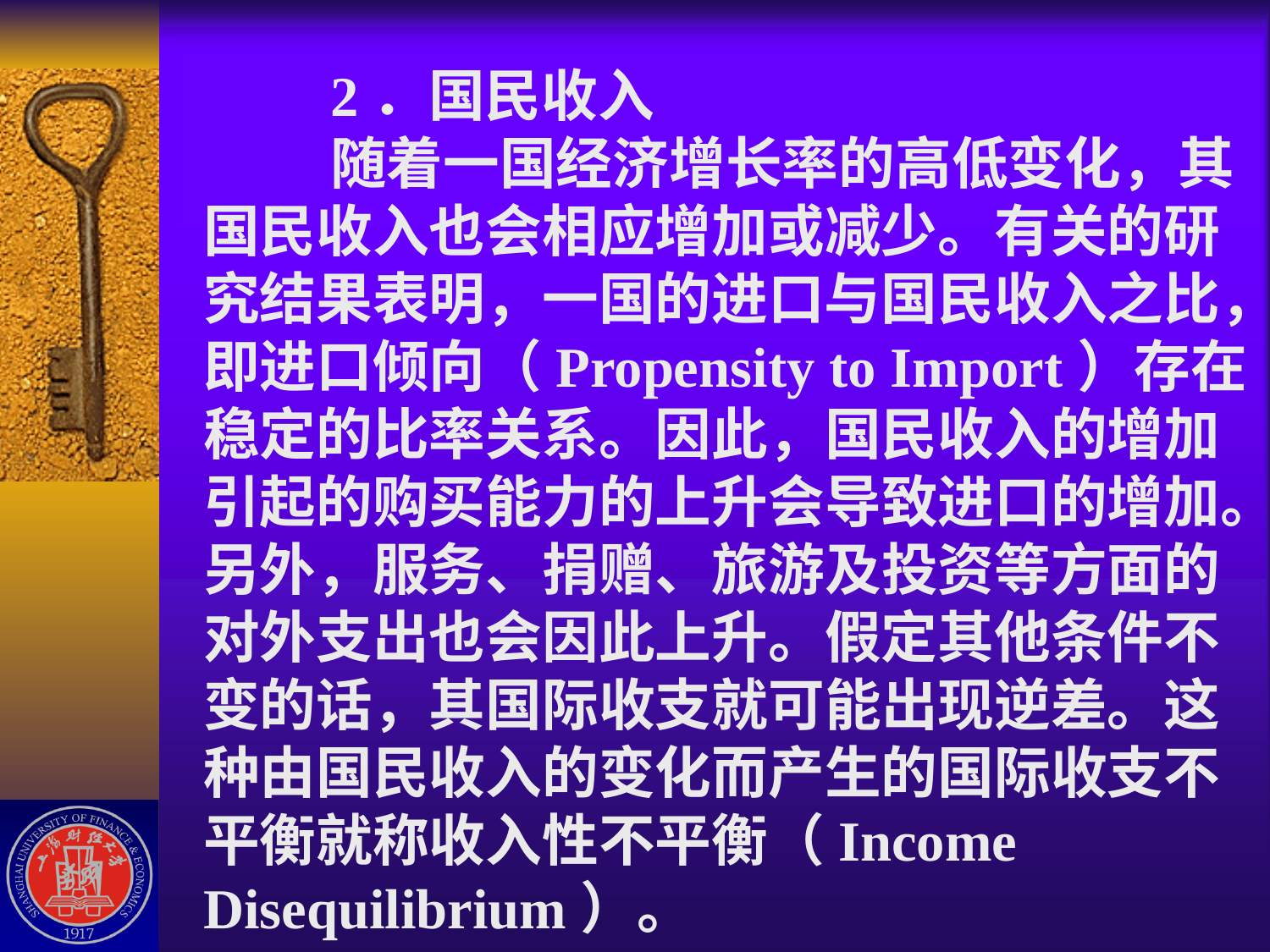

# 2．国民收入 随着一国经济增长率的高低变化，其国民收入也会相应增加或减少。有关的研究结果表明，一国的进口与国民收入之比，即进口倾向（Propensity to Import）存在稳定的比率关系。因此，国民收入的增加引起的购买能力的上升会导致进口的增加。另外，服务、捐赠、旅游及投资等方面的对外支出也会因此上升。假定其他条件不变的话，其国际收支就可能出现逆差。这种由国民收入的变化而产生的国际收支不平衡就称收入性不平衡（Income Disequilibrium）。